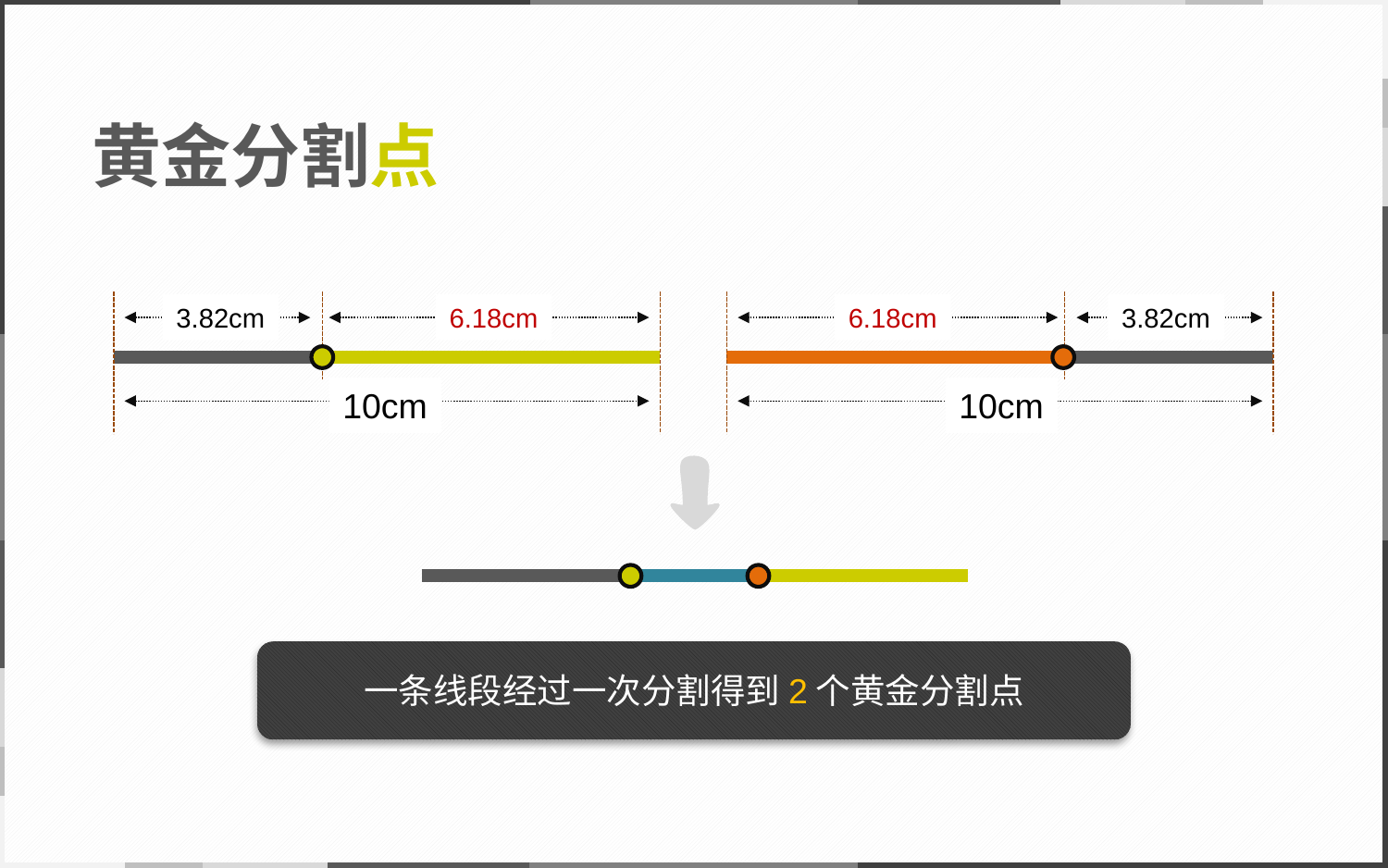

# 黄金分割点
3.82cm
6.18cm
6.18cm
3.82cm

10cm
10cm

一条线段经过一次分割得到2个黄金分割点